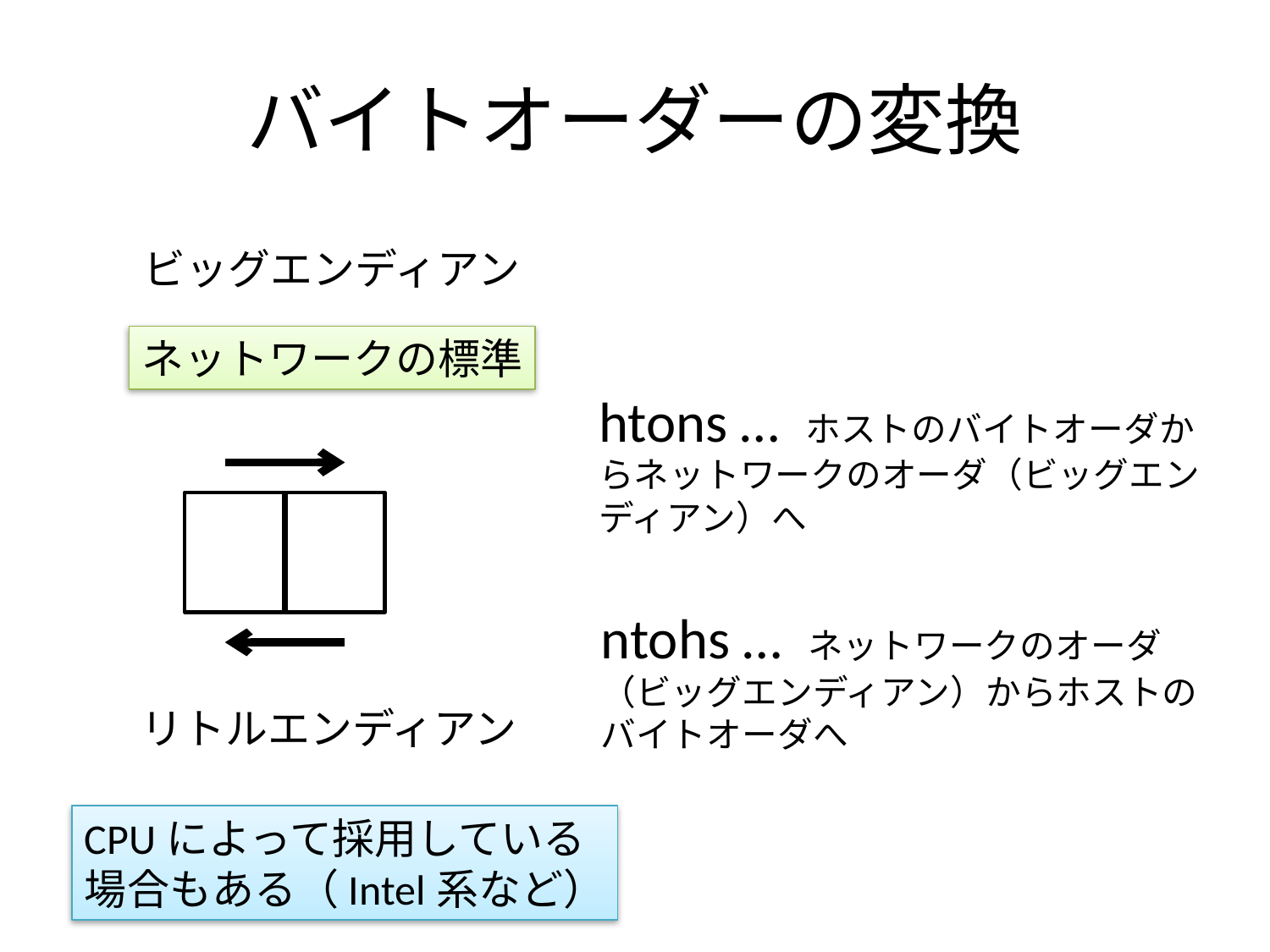

# バイトオーダーの変換
ビッグエンディアン
ネットワークの標準
htons … ホストのバイトオーダからネットワークのオーダ（ビッグエンディアン）へ

ntohs … ネットワークのオーダ（ビッグエンディアン）からホストのバイトオーダへ
リトルエンディアン
CPUによって採用している
場合もある（Intel系など）